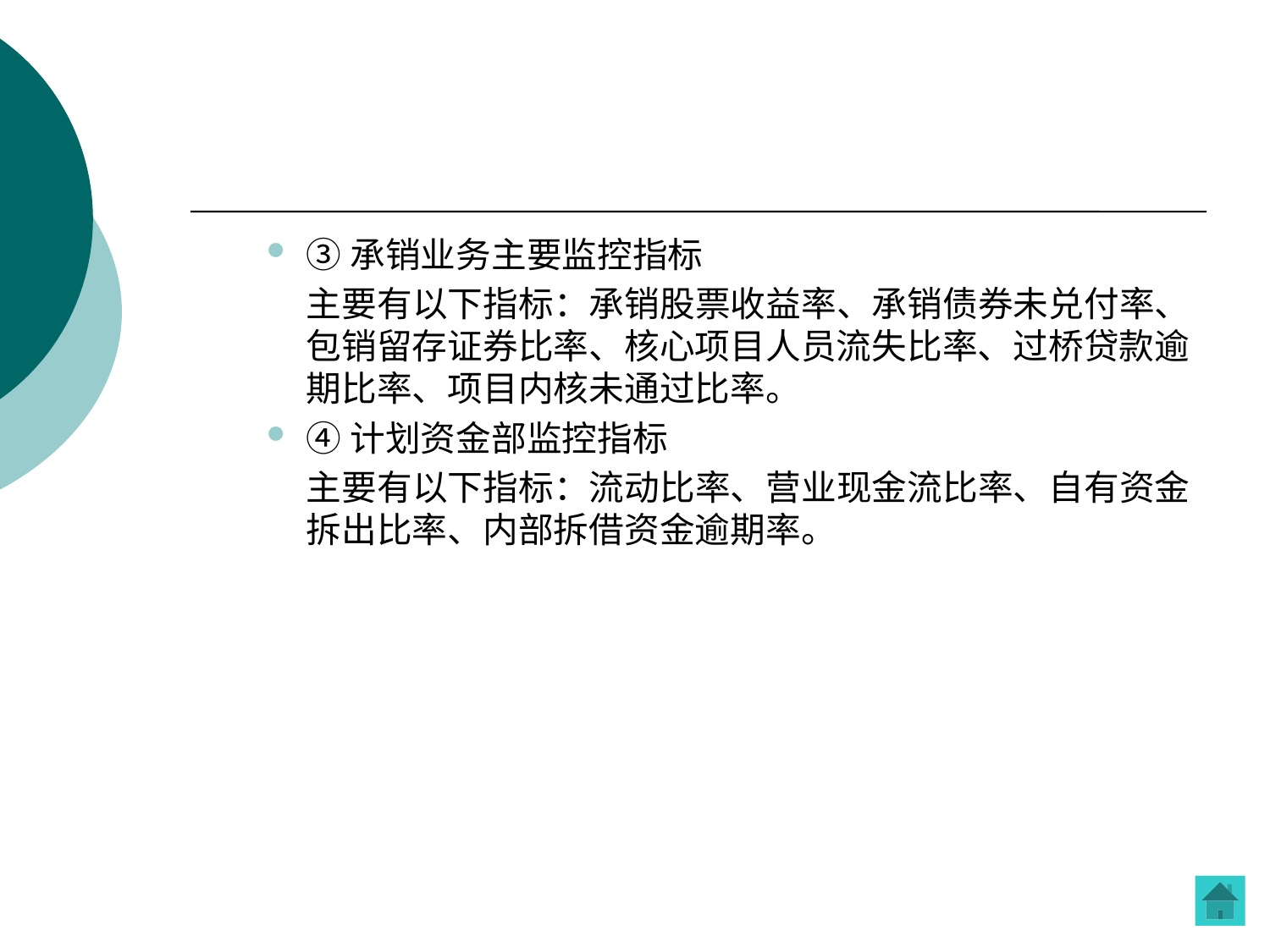

③承销业务主要监控指标
    主要有以下指标：承销股票收益率、承销债券未兑付率、包销留存证券比率、核心项目人员流失比率、过桥贷款逾期比率、项目内核未通过比率。
④计划资金部监控指标
    主要有以下指标：流动比率、营业现金流比率、自有资金拆出比率、内部拆借资金逾期率。